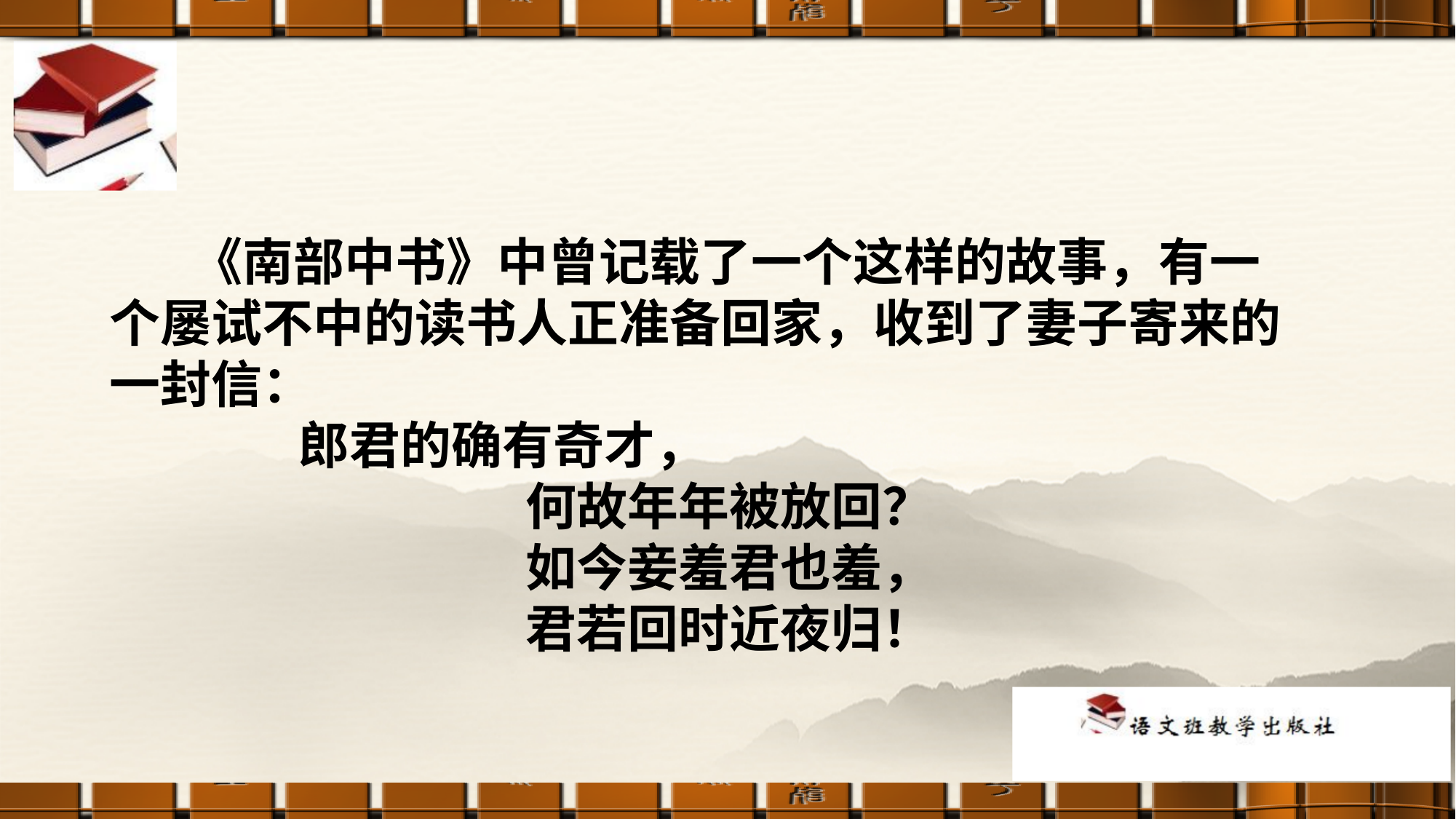

《南部中书》中曾记载了一个这样的故事，有一个屡试不中的读书人正准备回家，收到了妻子寄来的一封信：
   郎君的确有奇才，
   何故年年被放回？
   如今妾羞君也羞，
   君若回时近夜归！